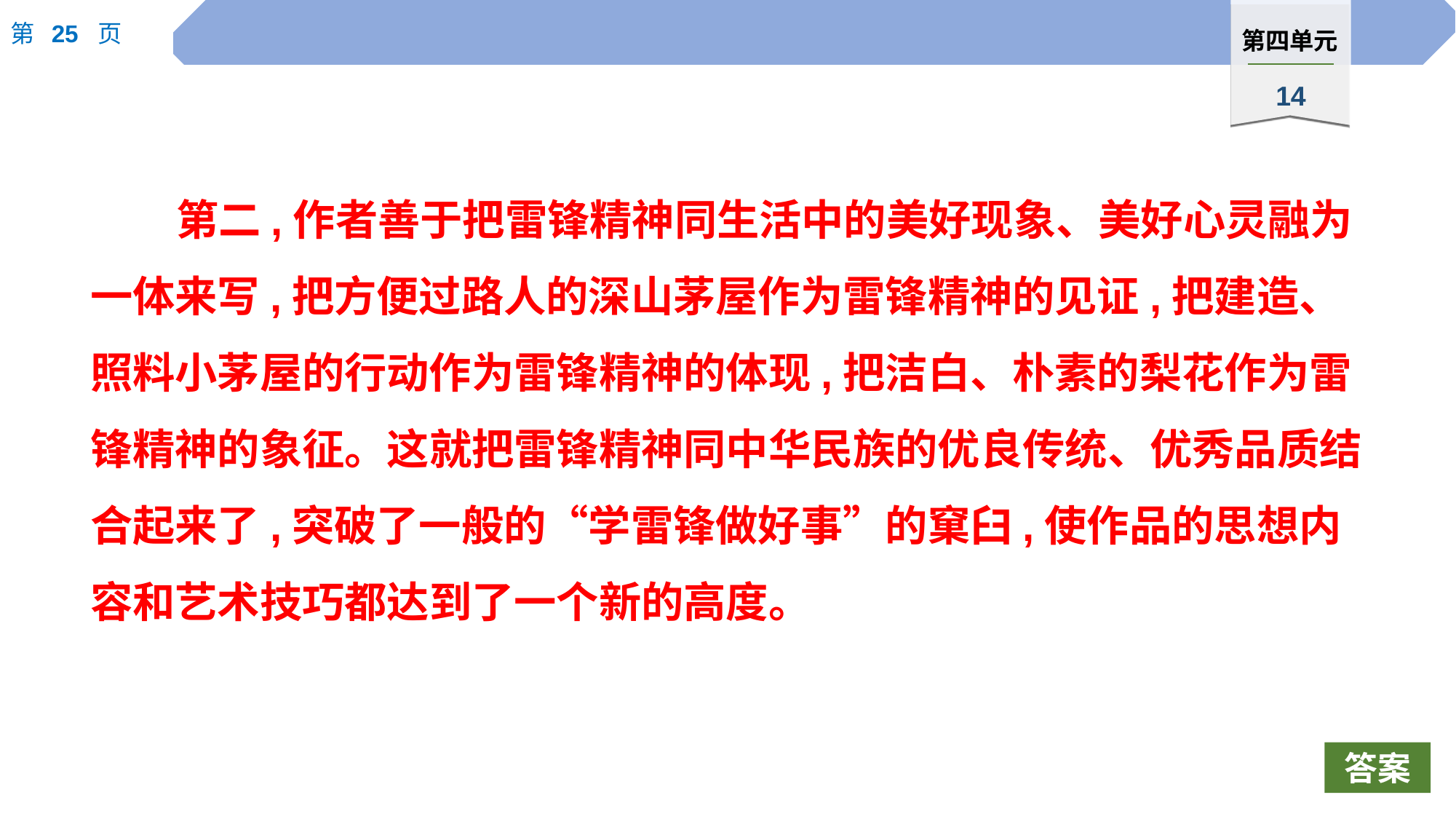

第二,作者善于把雷锋精神同生活中的美好现象、美好心灵融为一体来写,把方便过路人的深山茅屋作为雷锋精神的见证,把建造、照料小茅屋的行动作为雷锋精神的体现,把洁白、朴素的梨花作为雷锋精神的象征。这就把雷锋精神同中华民族的优良传统、优秀品质结合起来了,突破了一般的“学雷锋做好事”的窠臼,使作品的思想内容和艺术技巧都达到了一个新的高度。
答案